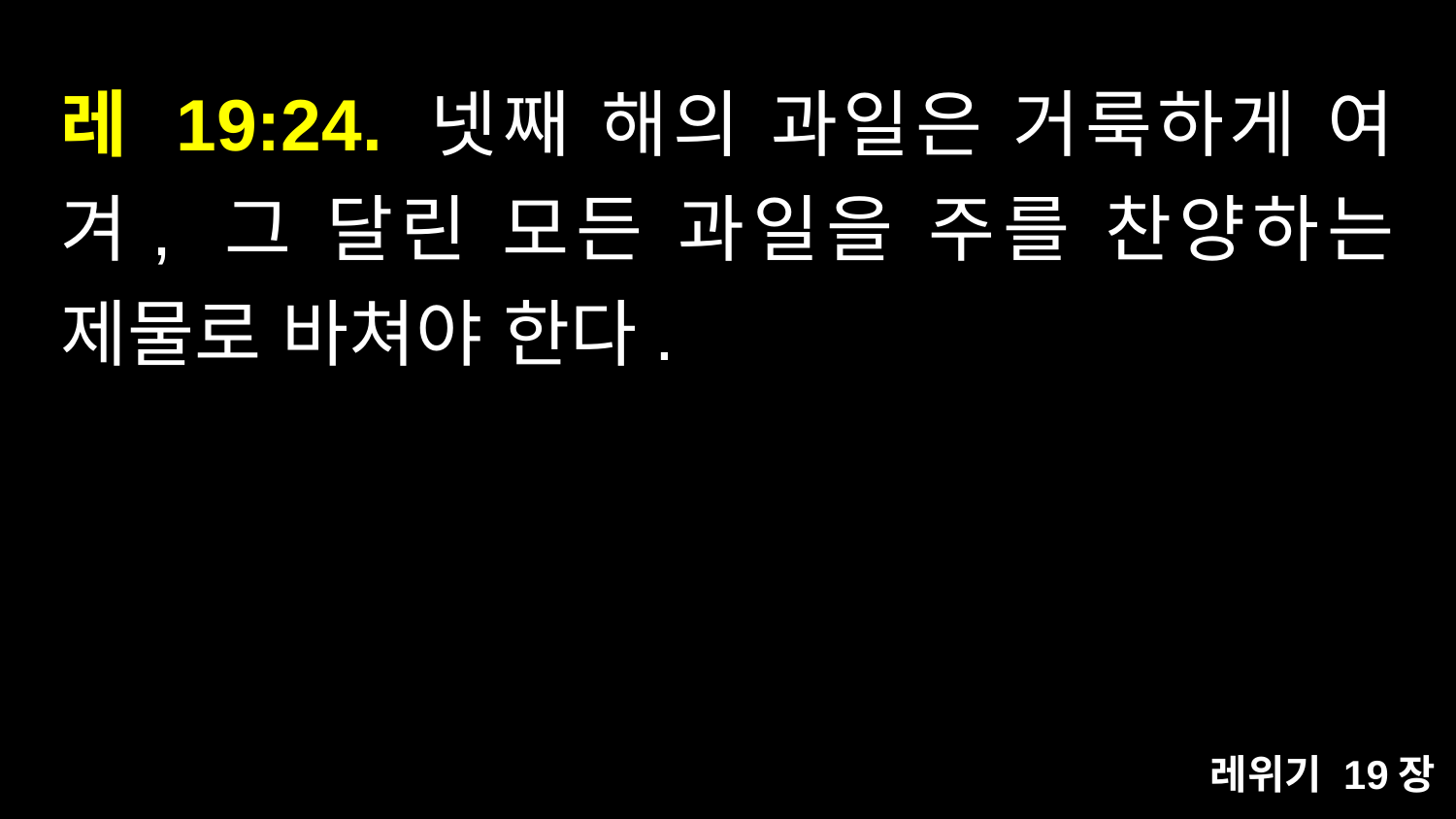

# 레 19:24. 넷째 해의 과일은 거룩하게 여겨, 그 달린 모든 과일을 주를 찬양하는 제물로 바쳐야 한다.
레위기 19장